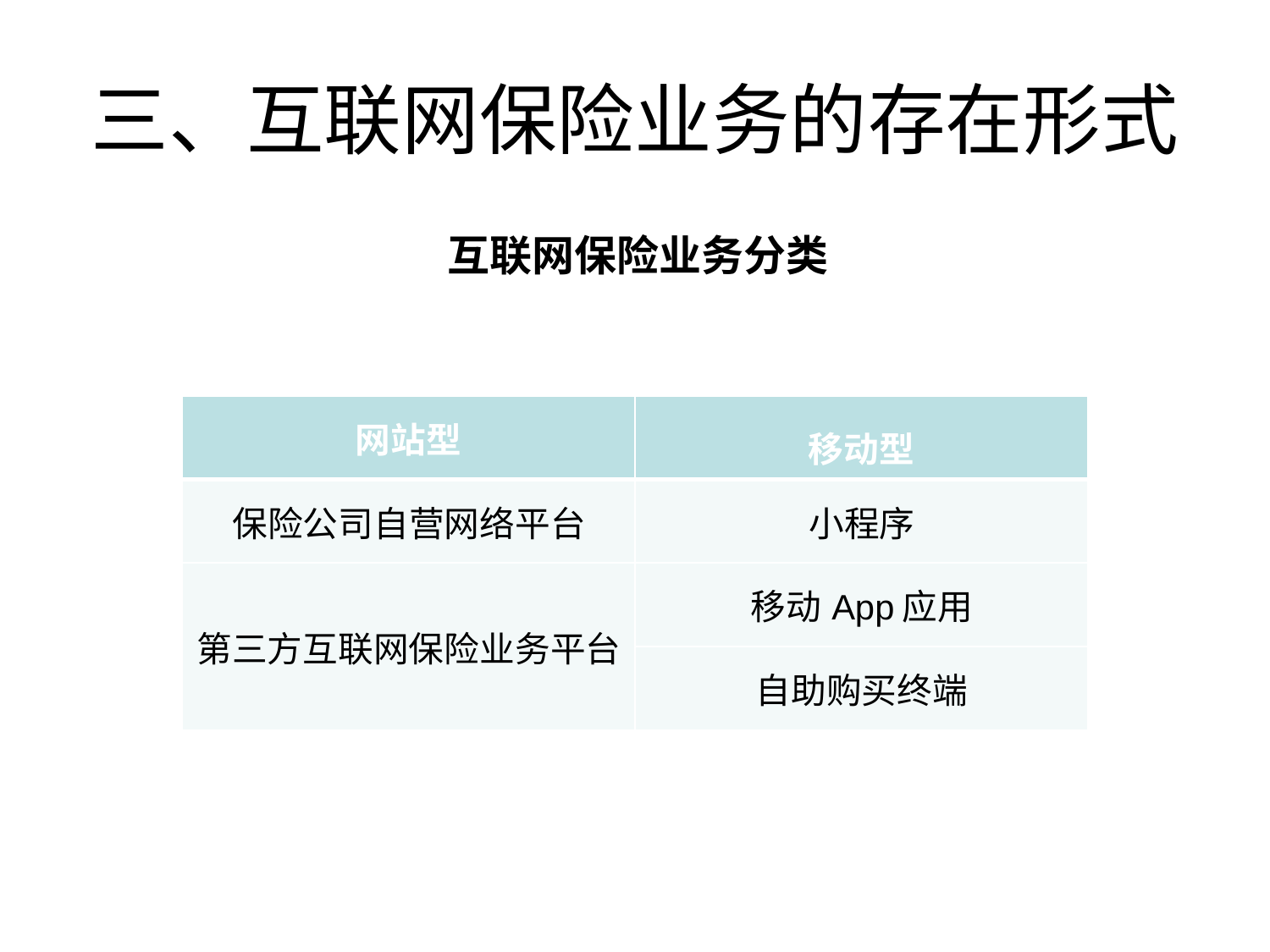

# 三、互联网保险业务的存在形式
互联网保险业务分类
| 网站型 | 移动型 |
| --- | --- |
| 保险公司自营网络平台 | 小程序 |
| 第三方互联网保险业务平台 | 移动App应用 |
|  | 自助购买终端 |